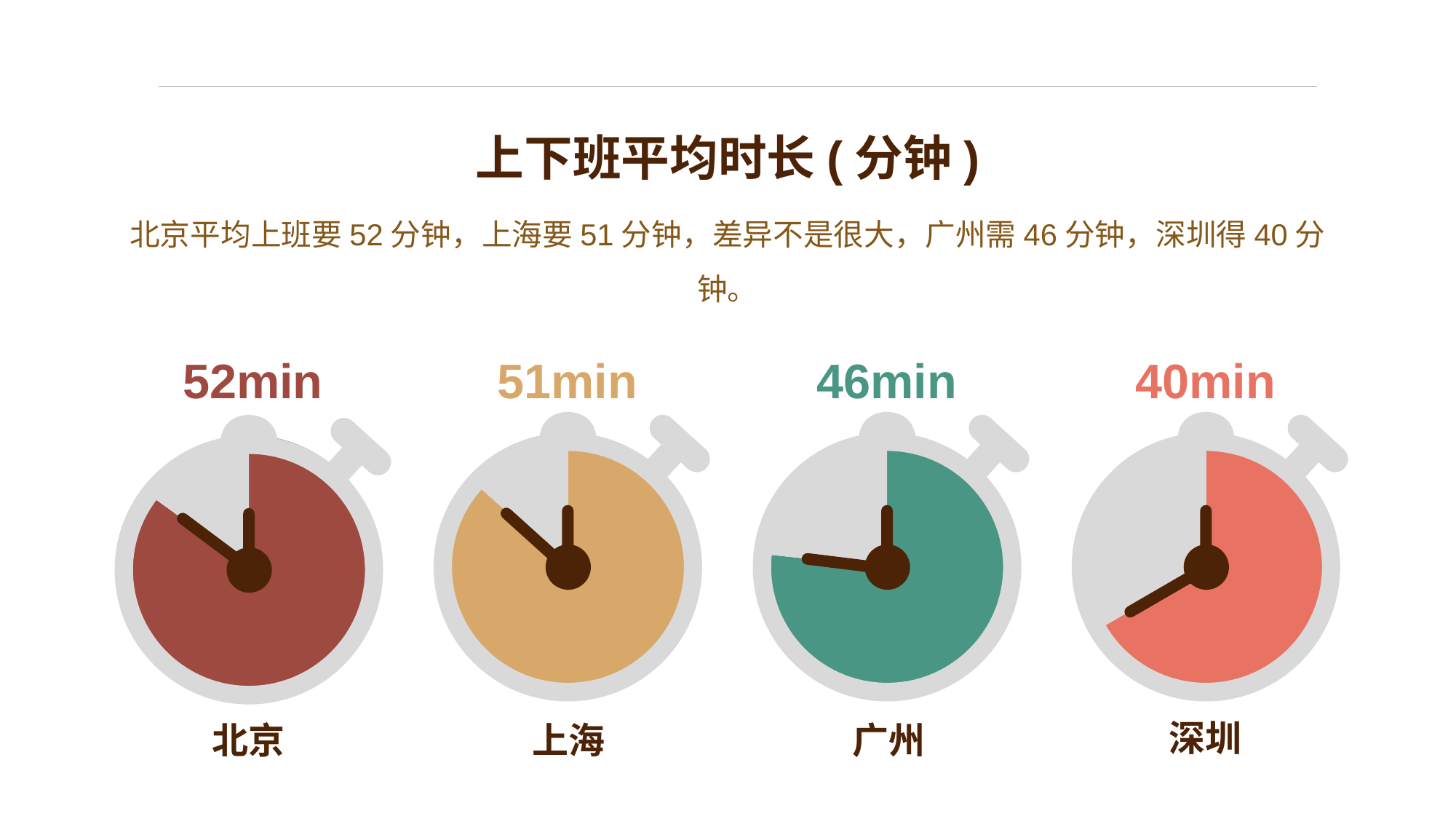

上下班平均时长(分钟)
北京平均上班要52分钟，上海要51分钟，差异不是很大，广州需46分钟，深圳得40分钟。
52min
51min
46min
40min

### Chart

| Category | 销售额 |
|---|---|
| 第一季度 | 51.0 |
| 第二季度 | 9.0 |

### Chart

| Category | 销售额 |
|---|---|
| 第一季度 | 52.0 |
| 第二季度 | 8.0 |

### Chart

| Category | 销售额 |
|---|---|
| 第一季度 | 46.0 |
| 第二季度 | 14.0 |

### Chart

| Category | 销售额 |
|---|---|
| 第一季度 | 40.0 |
| 第二季度 | 20.0 |

深圳
北京
上海
广州